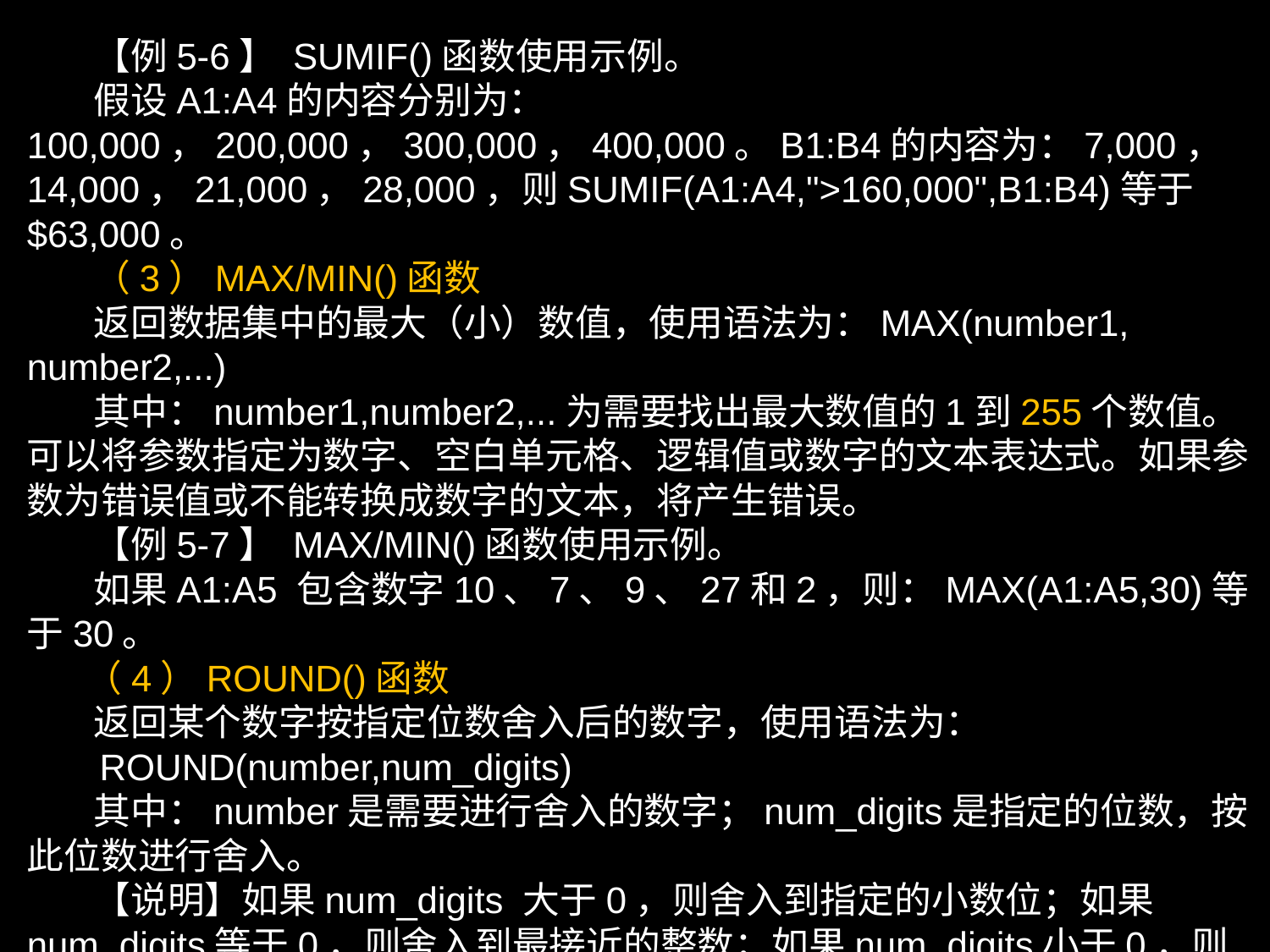

【例5-6】 SUMIF()函数使用示例。
       假设A1:A4的内容分别为：100,000，200,000，300,000，400,000。B1:B4的内容为：7,000，14,000，21,000，28,000，则SUMIF(A1:A4,">160,000",B1:B4)等于$63,000。
       （3）MAX/MIN()函数
       返回数据集中的最大（小）数值，使用语法为：MAX(number1, number2,...)
       其中：number1,number2,...为需要找出最大数值的1到255个数值。可以将参数指定为数字、空白单元格、逻辑值或数字的文本表达式。如果参数为错误值或不能转换成数字的文本，将产生错误。
       【例5-7】 MAX/MIN()函数使用示例。
       如果A1:A5 包含数字10、7、9、27和2，则：MAX(A1:A5,30)等于30。
      （4）ROUND()函数
       返回某个数字按指定位数舍入后的数字，使用语法为：
       ROUND(number,num_digits)
       其中：number是需要进行舍入的数字；num_digits是指定的位数，按此位数进行舍入。
       【说明】如果num_digits 大于0，则舍入到指定的小数位；如果num_digits等于0，则舍入到最接近的整数；如果num_digits小于0，则在小数点左侧进行舍入。